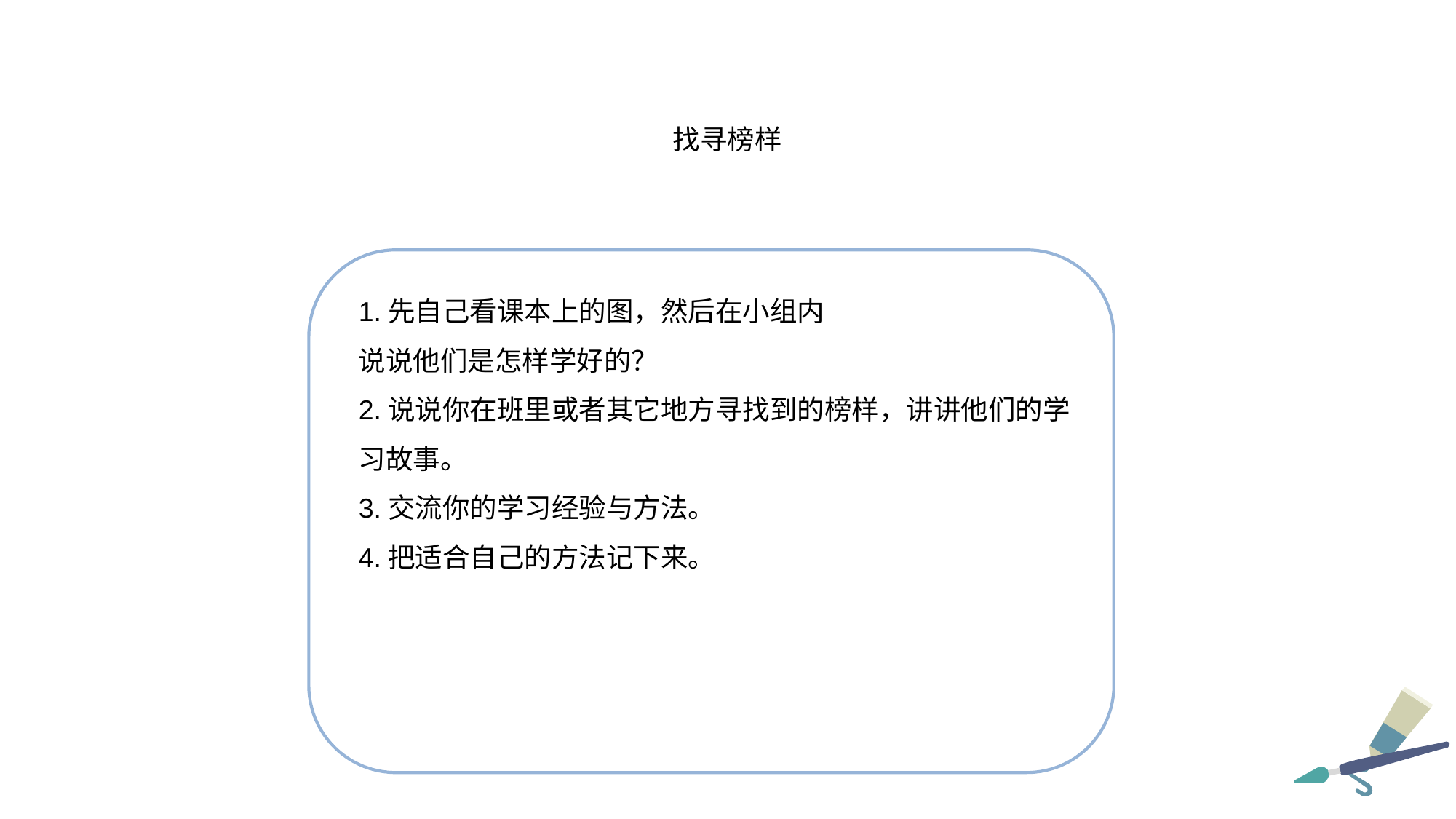

找寻榜样

1.先自己看课本上的图，然后在小组内
说说他们是怎样学好的？
2.说说你在班里或者其它地方寻找到的榜样，讲讲他们的学习故事。
3.交流你的学习经验与方法。
4.把适合自己的方法记下来。